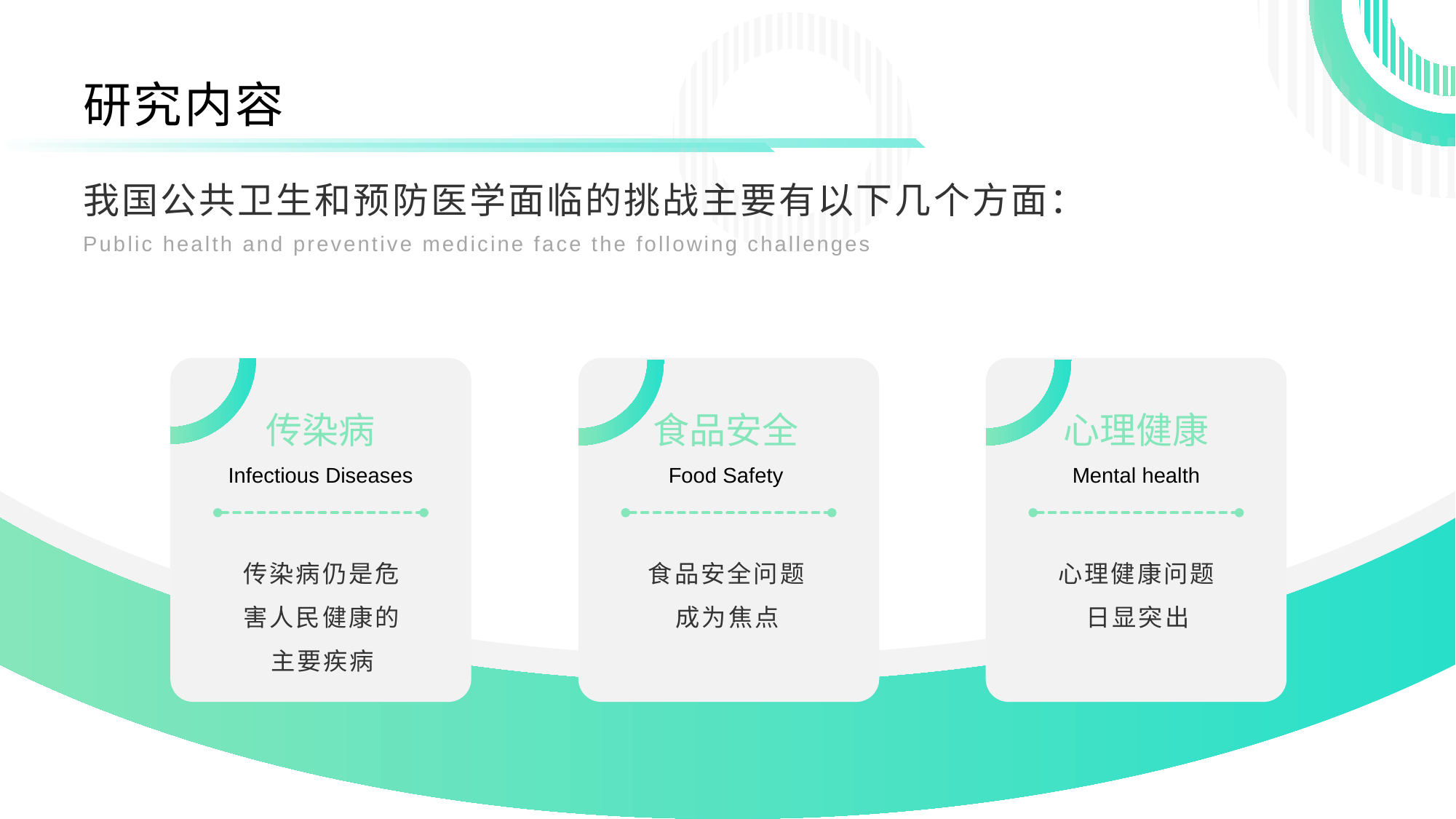

研究内容

我国公共卫生和预防医学面临的挑战主要有以下几个方面：
Public health and preventive medicine face the following challenges

传染病
食品安全
心理健康
Infectious Diseases
Food Safety
Mental health

传染病仍是危害人民健康的主要疾病
食品安全问题成为焦点
心理健康问题日显突出